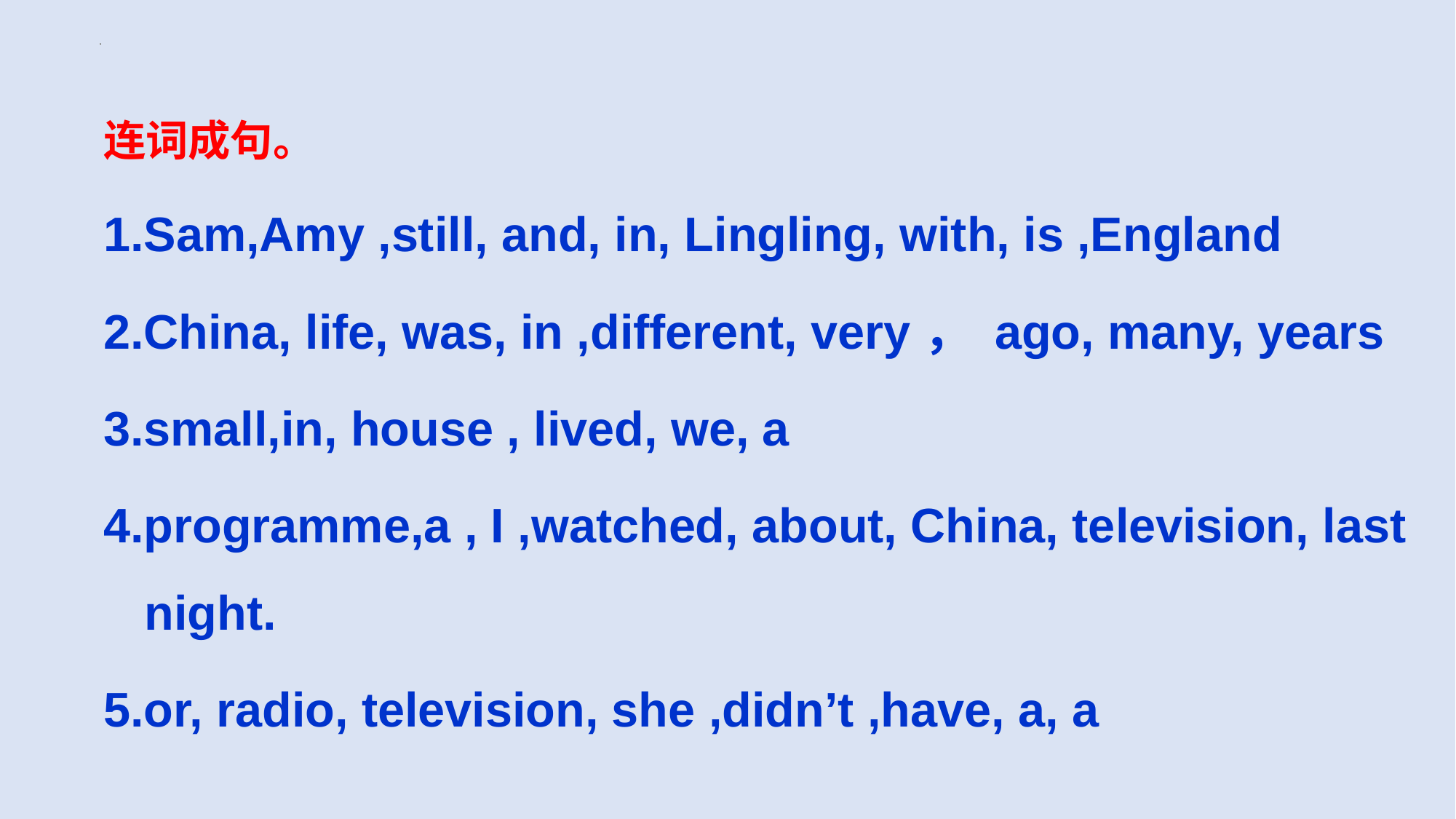

连词成句。
1.Sam,Amy ,still, and, in, Lingling, with, is ,England
2.China, life, was, in ,different, very， ago, many, years
3.small,in, house , lived, we, a
4.programme,a , I ,watched, about, China, television, last night.
5.or, radio, television, she ,didn’t ,have, a, a